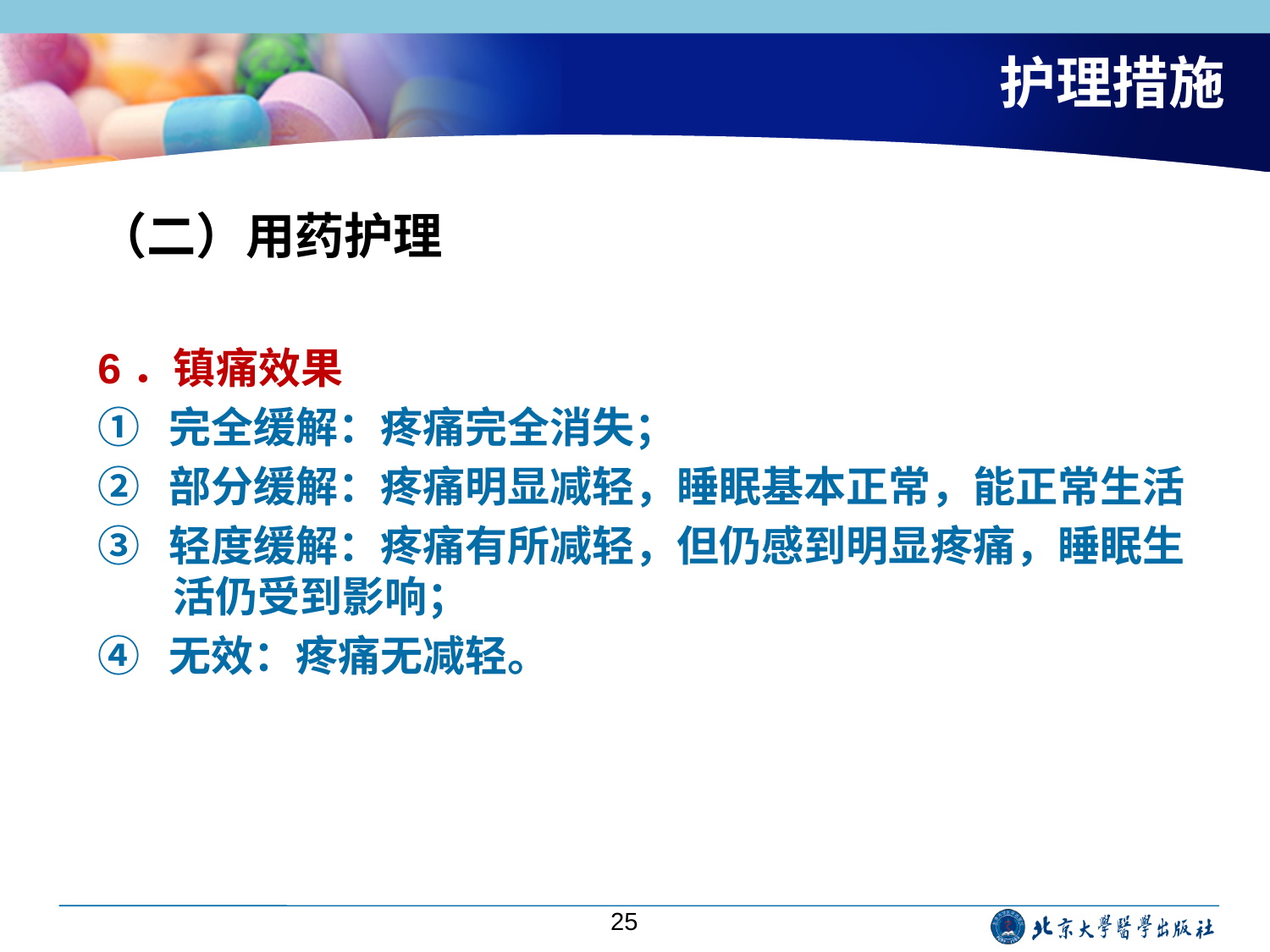

# 护理措施
（二）用药护理

6．镇痛效果
①  完全缓解：疼痛完全消失；
②  部分缓解：疼痛明显减轻，睡眠基本正常，能正常生活
③  轻度缓解：疼痛有所减轻，但仍感到明显疼痛，睡眠生活仍受到影响；
④  无效：疼痛无减轻。
25